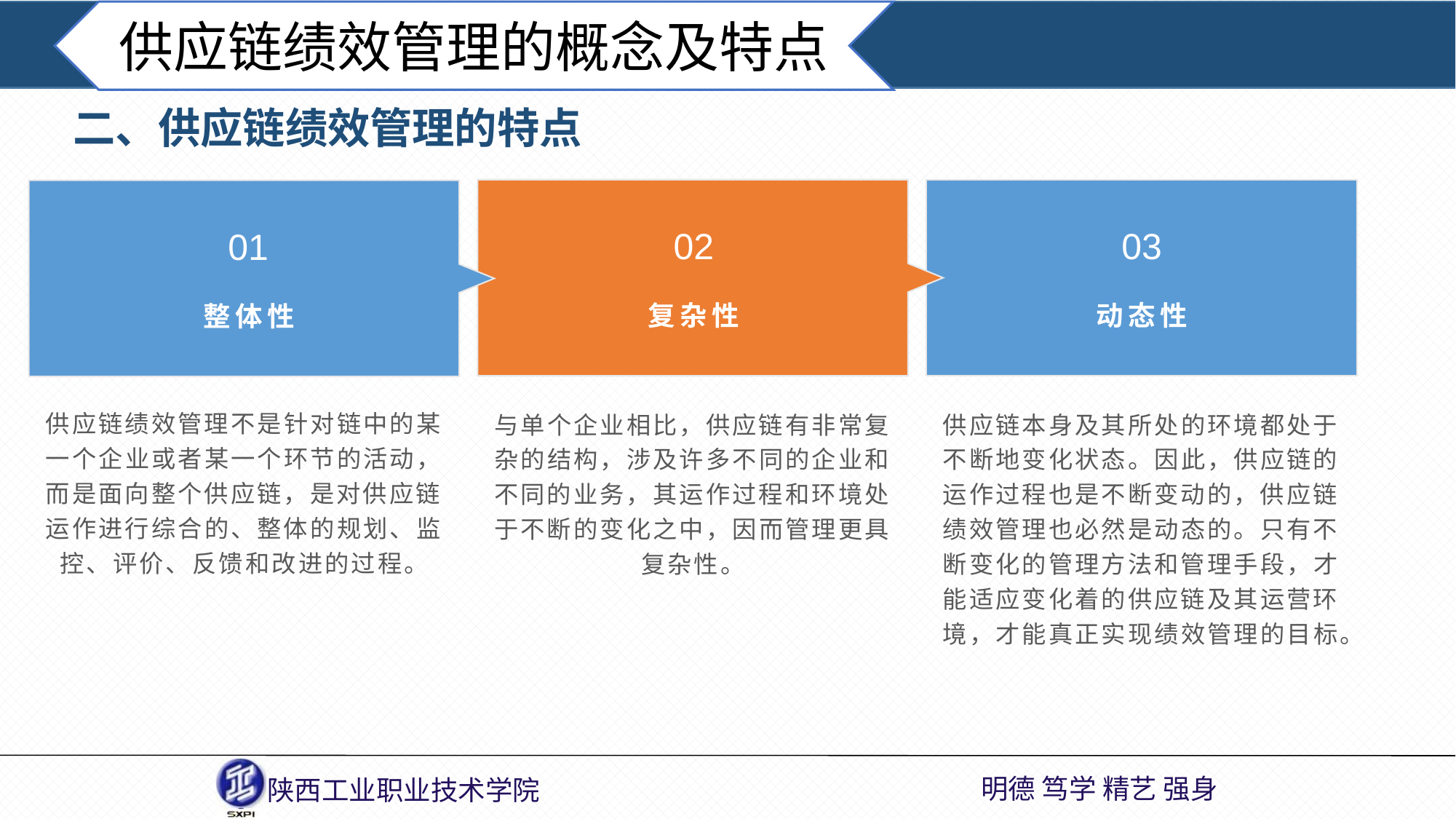

供应链绩效管理的概念及特点

二、供应链绩效管理的特点
02
03
01
复杂性
动态性
整体性
供应链绩效管理不是针对链中的某一个企业或者某一个环节的活动，而是面向整个供应链，是对供应链运作进行综合的、整体的规划、监控、评价、反馈和改进的过程。
与单个企业相比，供应链有非常复杂的结构，涉及许多不同的企业和不同的业务，其运作过程和环境处于不断的变化之中，因而管理更具复杂性。
供应链本身及其所处的环境都处于不断地变化状态。因此，供应链的运作过程也是不断变动的，供应链绩效管理也必然是动态的。只有不断变化的管理方法和管理手段，才能适应变化着的供应链及其运营环境，才能真正实现绩效管理的目标。